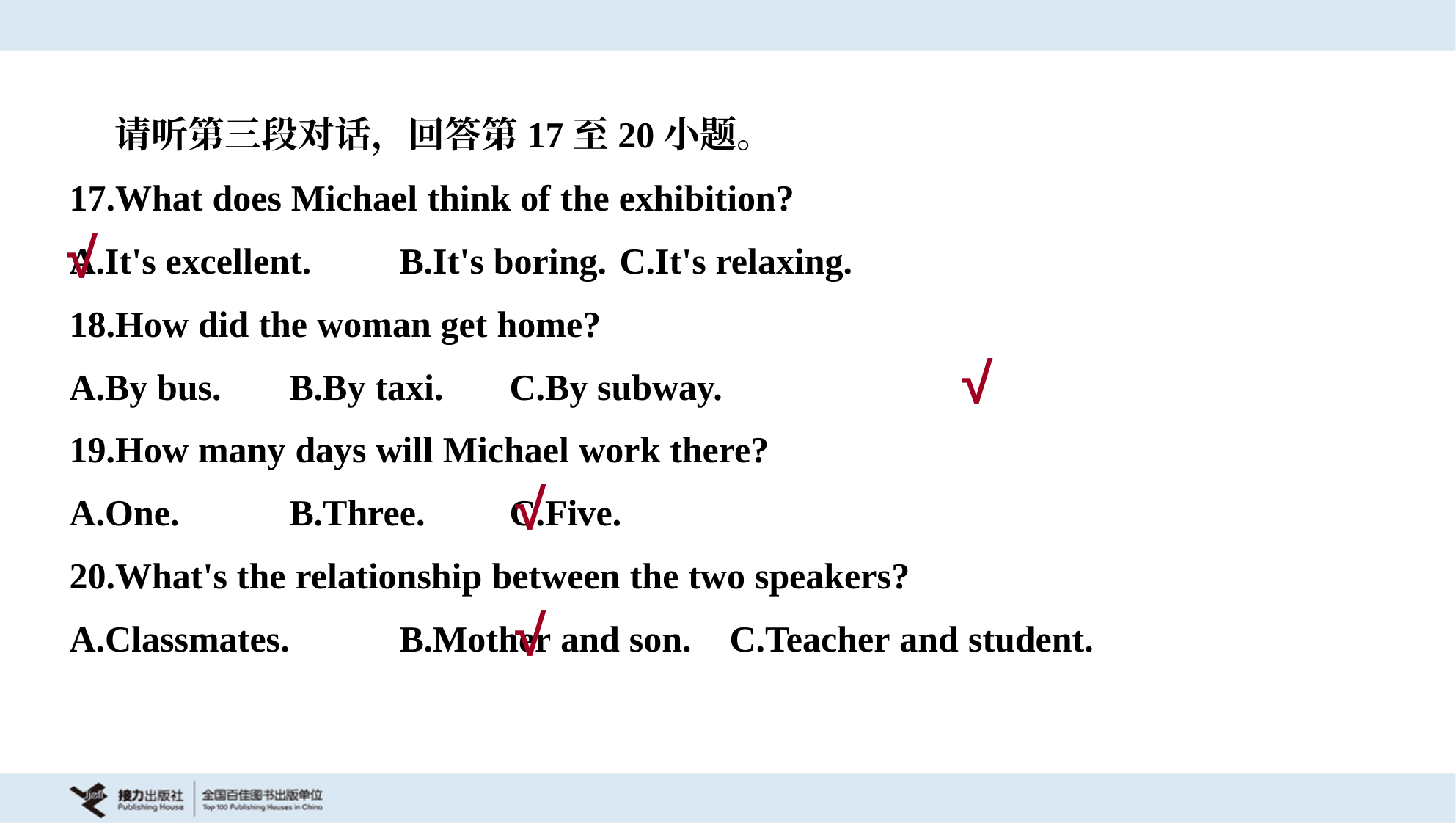

请听第三段对话，回答第17至20小题。
17.What does Michael think of the exhibition?
A.It's excellent.	B.It's boring.	C.It's relaxing.
√
18.How did the woman get home?
A.By bus.	B.By taxi.	C.By subway.
√
19.How many days will Michael work there?
A.One.	B.Three.	C.Five.
√
20.What's the relationship between the two speakers?
A.Classmates.	B.Mother and son.	C.Teacher and student.
√